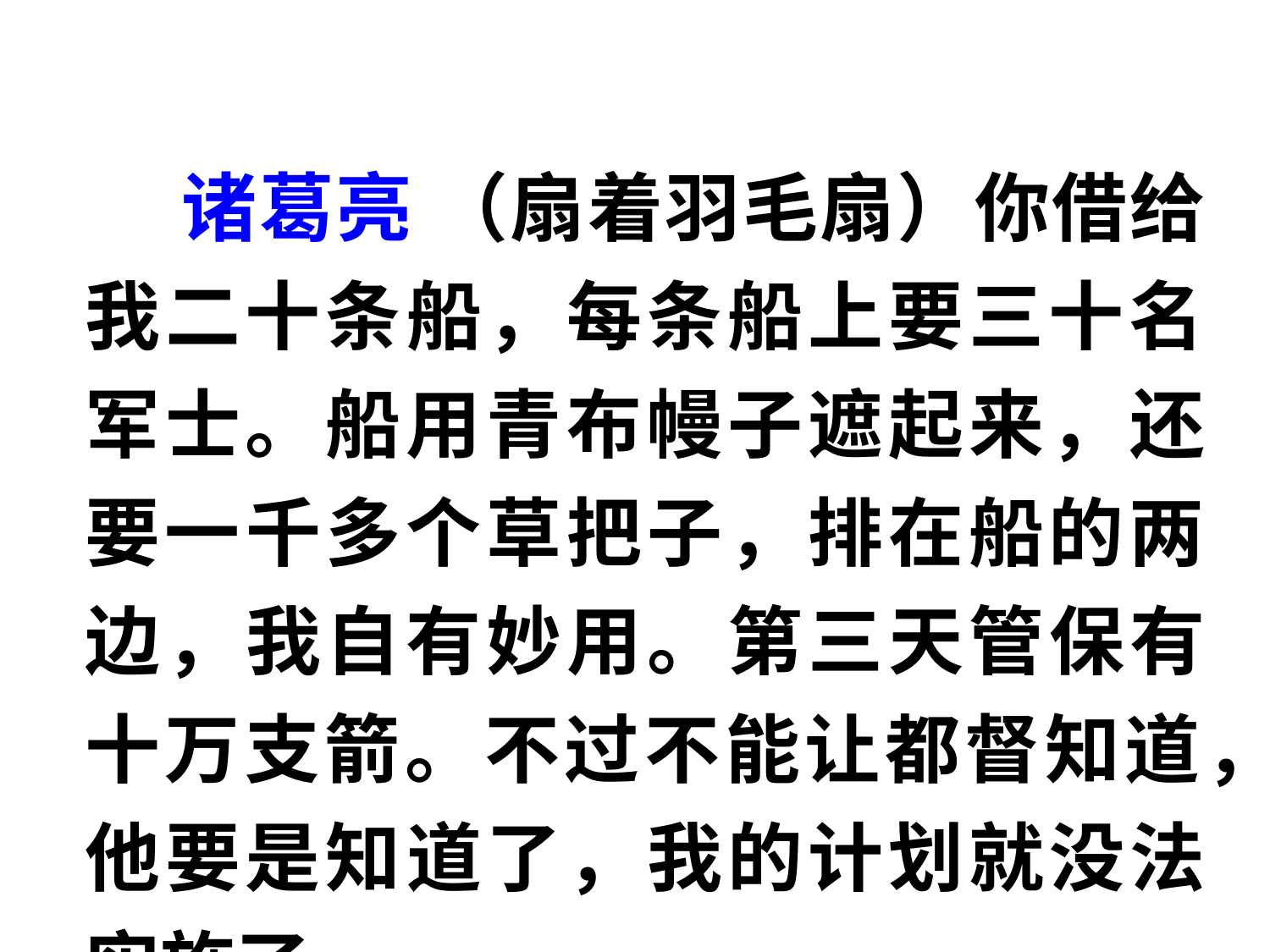

诸葛亮 （扇着羽毛扇）你借给我二十条船，每条船上要三十名军士。船用青布幔子遮起来，还要一千多个草把子，排在船的两边，我自有妙用。第三天管保有十万支箭。不过不能让都督知道，他要是知道了，我的计划就没法实施了。
    鲁肃 （思索了片刻）好吧。